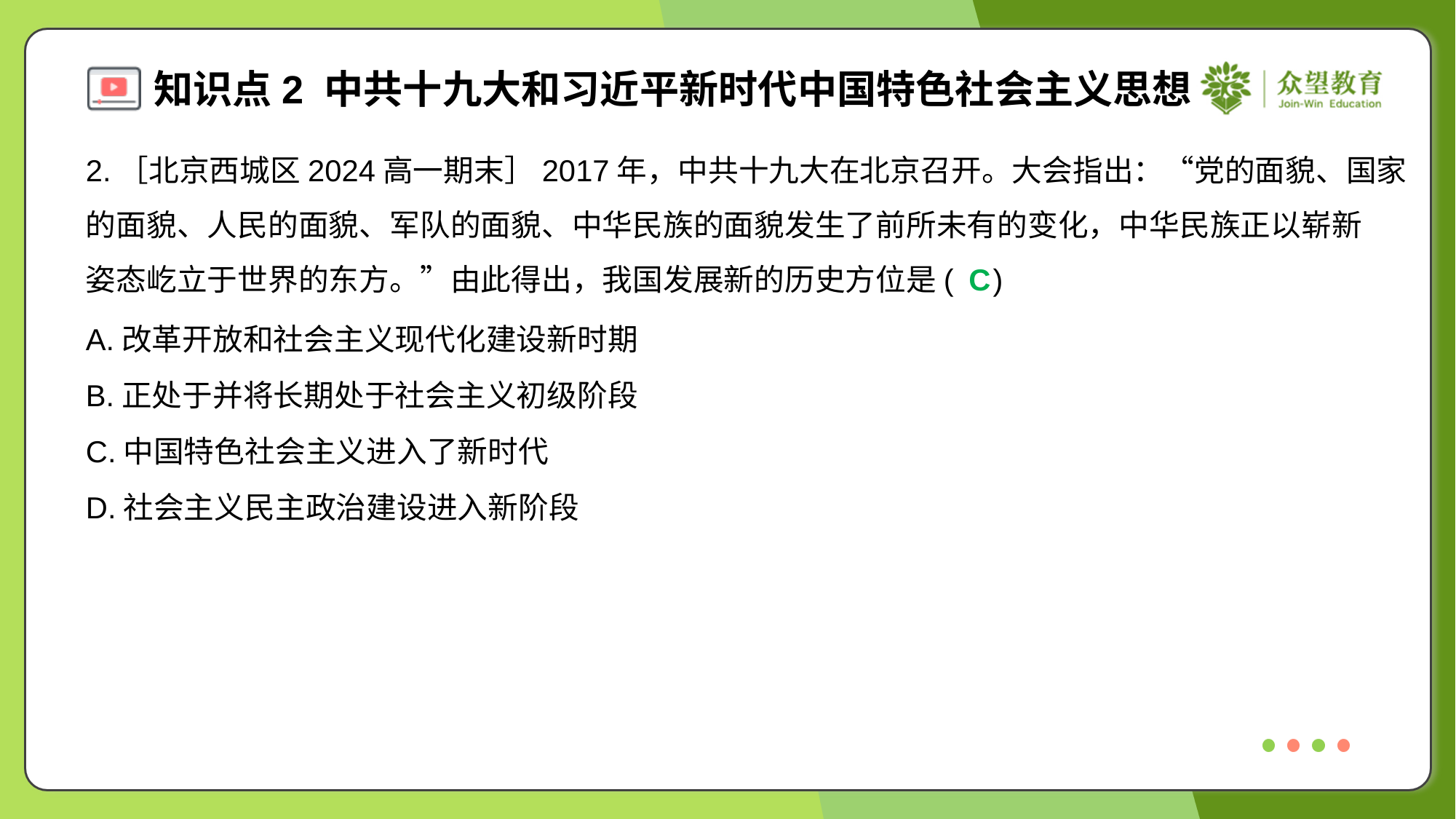

2.［北京西城区2024高一期末］2017年，中共十九大在北京召开。大会指出：“党的面貌、国家
的面貌、人民的面貌、军队的面貌、中华民族的面貌发生了前所未有的变化，中华民族正以崭新
姿态屹立于世界的东方。”由此得出，我国发展新的历史方位是(     )
C
A.改革开放和社会主义现代化建设新时期
B.正处于并将长期处于社会主义初级阶段
C.中国特色社会主义进入了新时代
D.社会主义民主政治建设进入新阶段